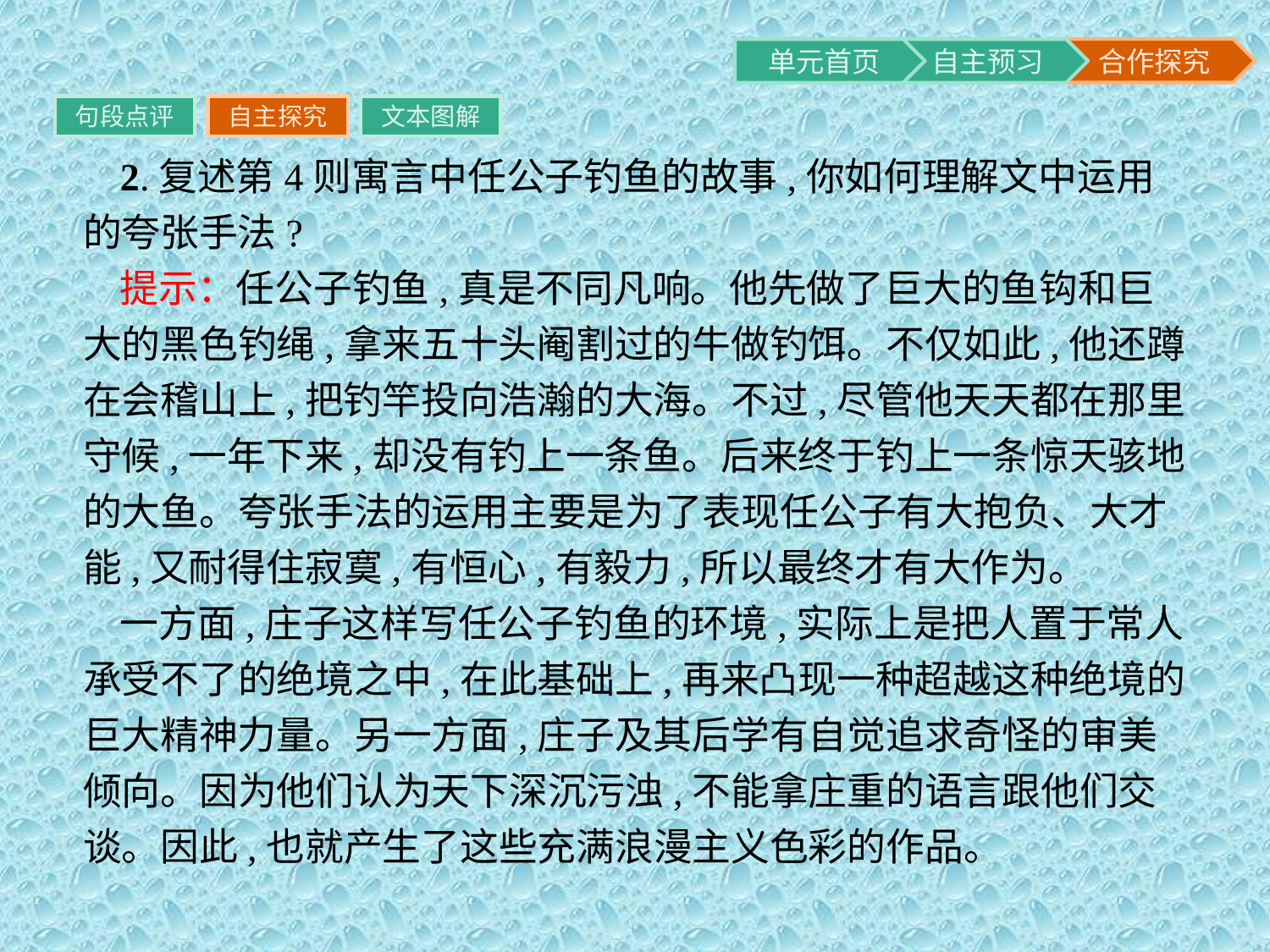

句段点评
自主探究
文本图解
2.复述第4则寓言中任公子钓鱼的故事,你如何理解文中运用的夸张手法?
提示：任公子钓鱼,真是不同凡响。他先做了巨大的鱼钩和巨大的黑色钓绳,拿来五十头阉割过的牛做钓饵。不仅如此,他还蹲在会稽山上,把钓竿投向浩瀚的大海。不过,尽管他天天都在那里守候,一年下来,却没有钓上一条鱼。后来终于钓上一条惊天骇地的大鱼。夸张手法的运用主要是为了表现任公子有大抱负、大才能,又耐得住寂寞,有恒心,有毅力,所以最终才有大作为。
一方面,庄子这样写任公子钓鱼的环境,实际上是把人置于常人承受不了的绝境之中,在此基础上,再来凸现一种超越这种绝境的巨大精神力量。另一方面,庄子及其后学有自觉追求奇怪的审美倾向。因为他们认为天下深沉污浊,不能拿庄重的语言跟他们交谈。因此,也就产生了这些充满浪漫主义色彩的作品。